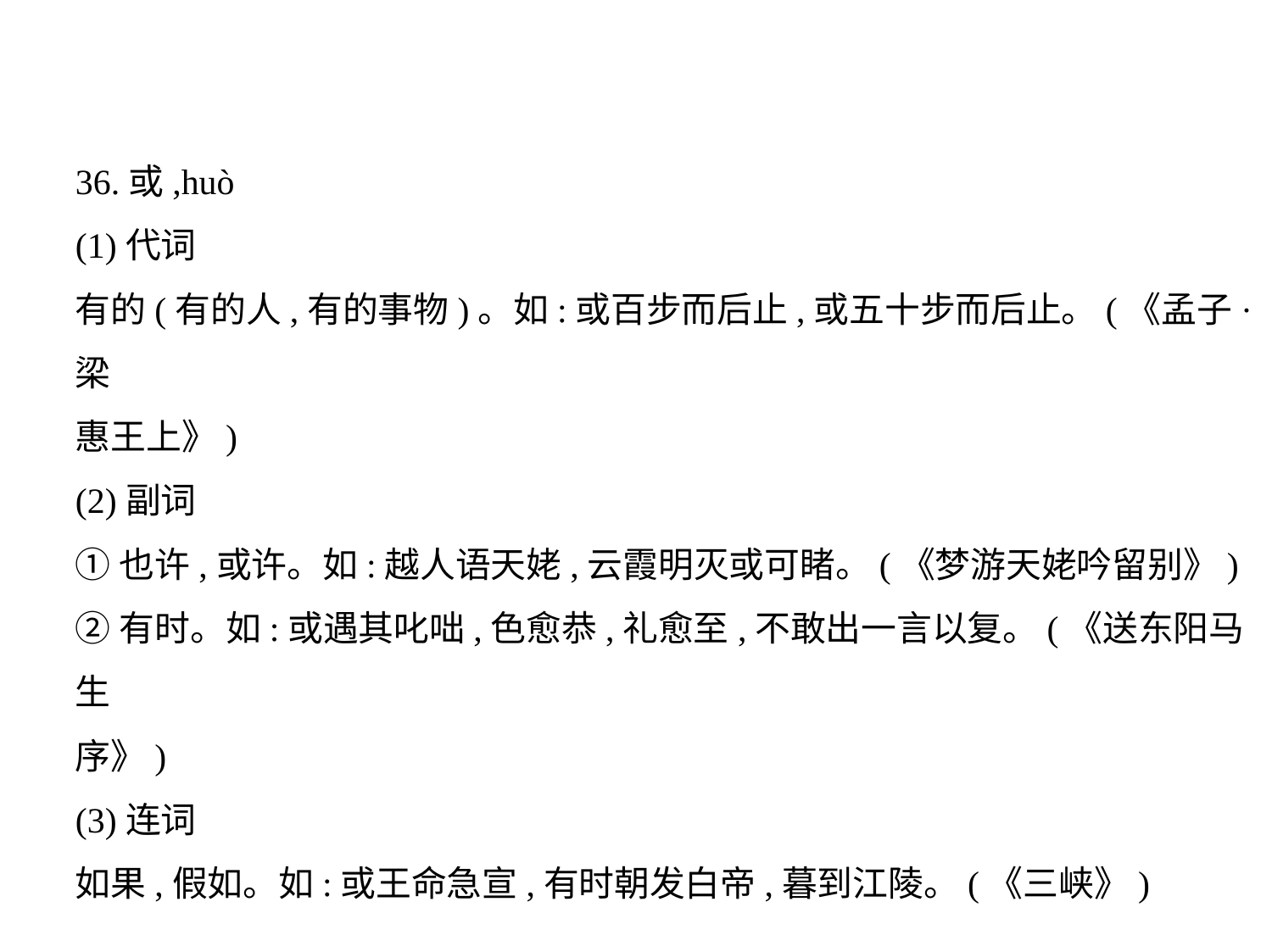

36.或,huò
(1)代词
有的(有的人,有的事物)。如:或百步而后止,或五十步而后止。(《孟子·梁
惠王上》)
(2)副词
①也许,或许。如:越人语天姥,云霞明灭或可睹。(《梦游天姥吟留别》)
②有时。如:或遇其叱咄,色愈恭,礼愈至,不敢出一言以复。(《送东阳马生
序》)
(3)连词
如果,假如。如:或王命急宣,有时朝发白帝,暮到江陵。(《三峡》)